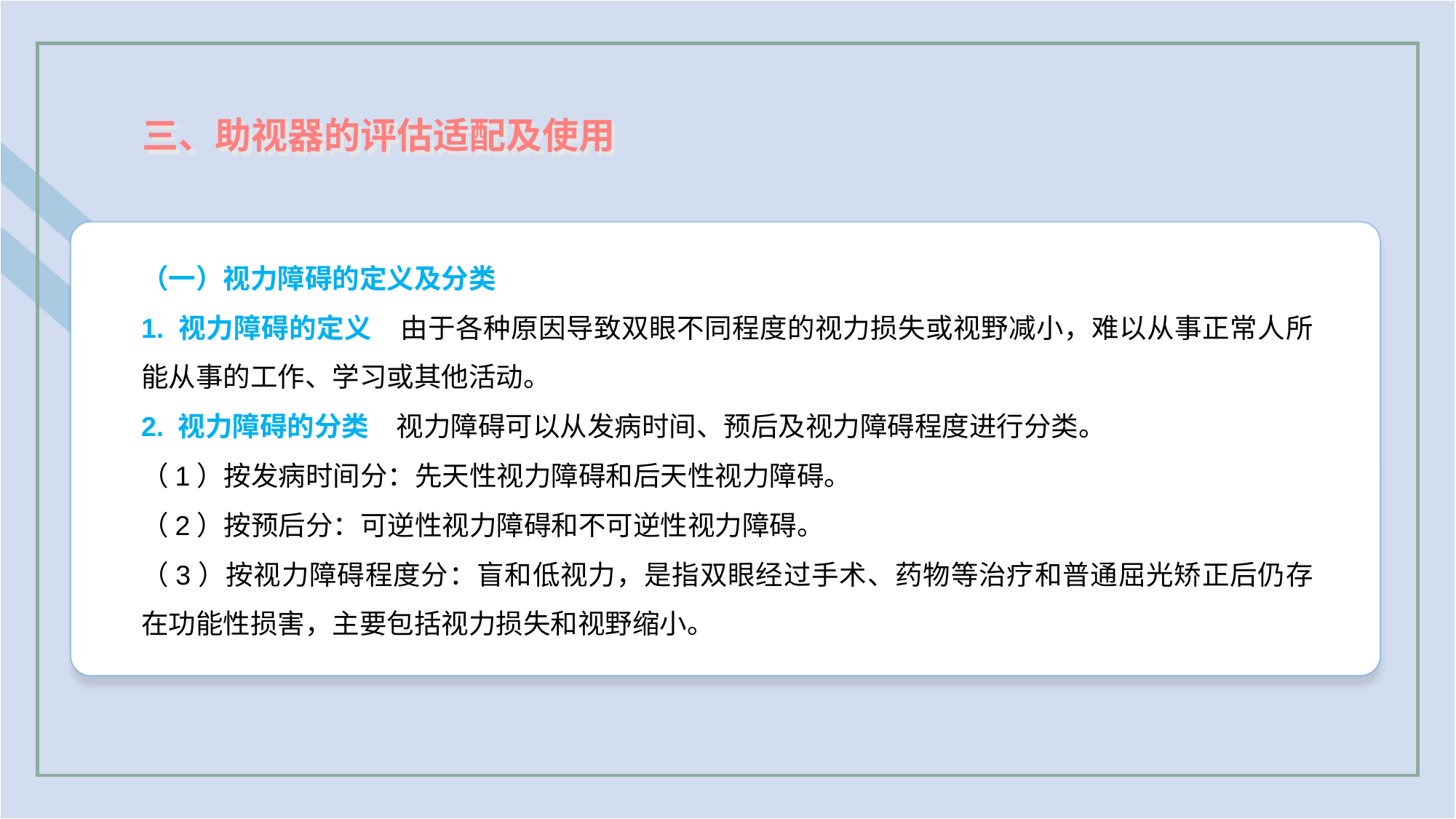

三、助视器的评估适配及使用

（一）视力障碍的定义及分类
1. 视力障碍的定义　由于各种原因导致双眼不同程度的视力损失或视野减小，难以从事正常人所能从事的工作、学习或其他活动。
2. 视力障碍的分类　视力障碍可以从发病时间、预后及视力障碍程度进行分类。
（1）按发病时间分：先天性视力障碍和后天性视力障碍。
（2）按预后分：可逆性视力障碍和不可逆性视力障碍。
（3）按视力障碍程度分：盲和低视力，是指双眼经过手术、药物等治疗和普通屈光矫正后仍存在功能性损害，主要包括视力损失和视野缩小。